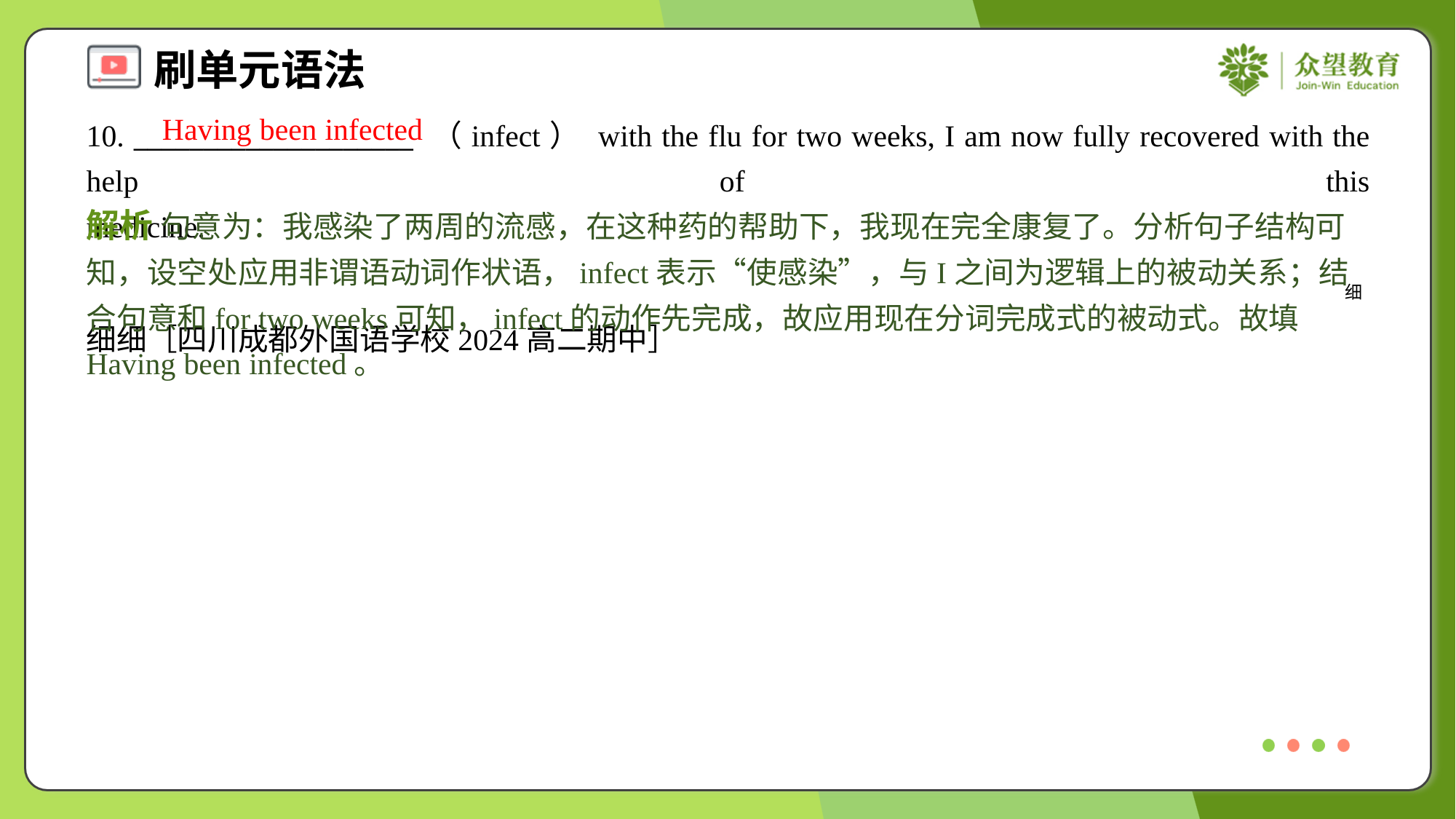

Having been infected
10. ____________________ （infect） with the flu for two weeks, I am now fully recovered with the help of this medicine.<m> 细</m>细细［四川成都外国语学校2024高二期中］
解析 句意为：我感染了两周的流感，在这种药的帮助下，我现在完全康复了。分析句子结构可知，设空处应用非谓语动词作状语，infect表示“使感染”，与I之间为逻辑上的被动关系；结合句意和for two weeks可知，infect的动作先完成，故应用现在分词完成式的被动式。故填Having been infected。